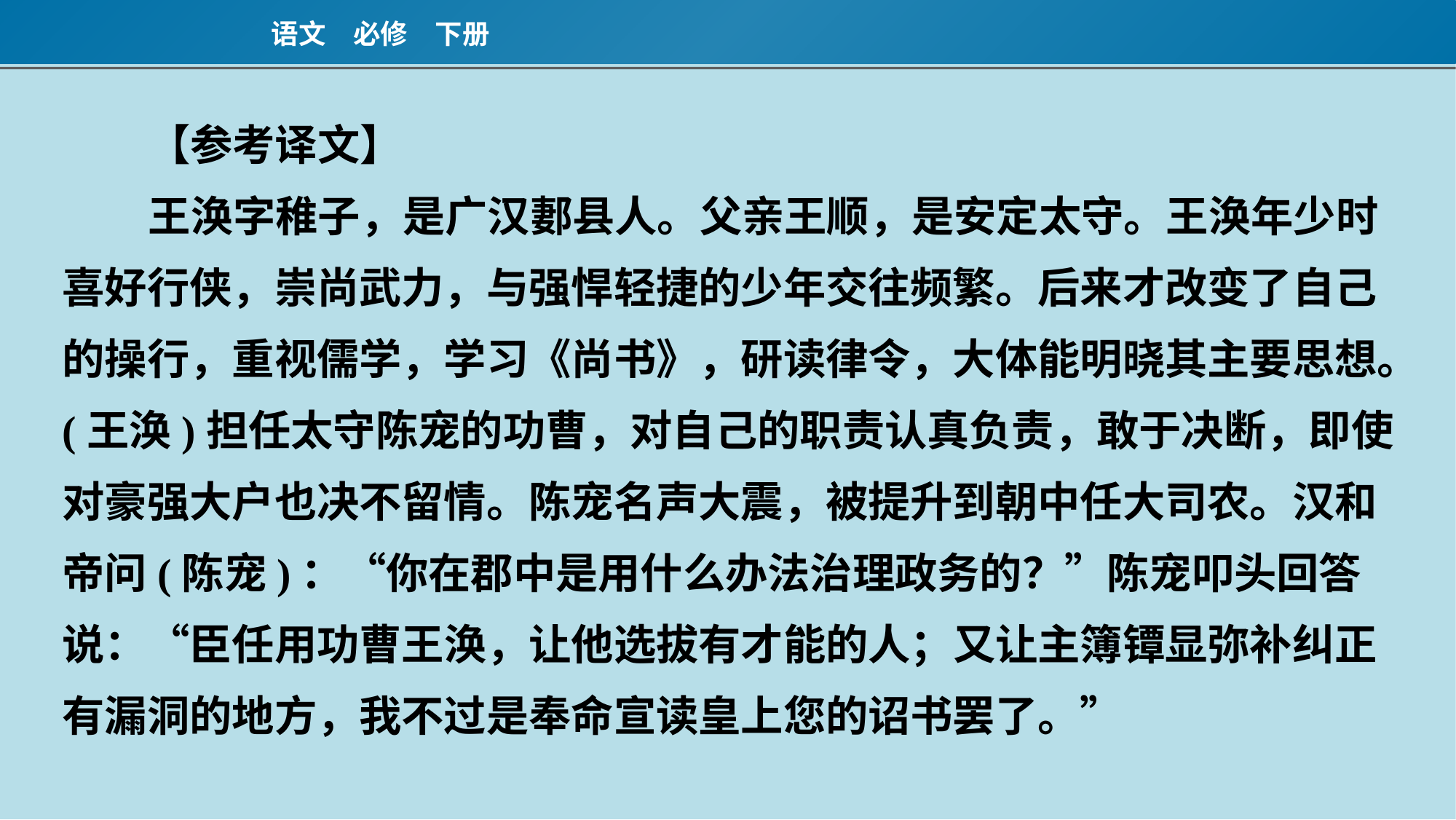

【参考译文】
王涣字稚子，是广汉郪县人。父亲王顺，是安定太守。王涣年少时喜好行侠，崇尚武力，与强悍轻捷的少年交往频繁。后来才改变了自己的操行，重视儒学，学习《尚书》，研读律令，大体能明晓其主要思想。(王涣)担任太守陈宠的功曹，对自己的职责认真负责，敢于决断，即使对豪强大户也决不留情。陈宠名声大震，被提升到朝中任大司农。汉和帝问(陈宠)：“你在郡中是用什么办法治理政务的？”陈宠叩头回答说：“臣任用功曹王涣，让他选拔有才能的人；又让主簿镡显弥补纠正有漏洞的地方，我不过是奉命宣读皇上您的诏书罢了。”